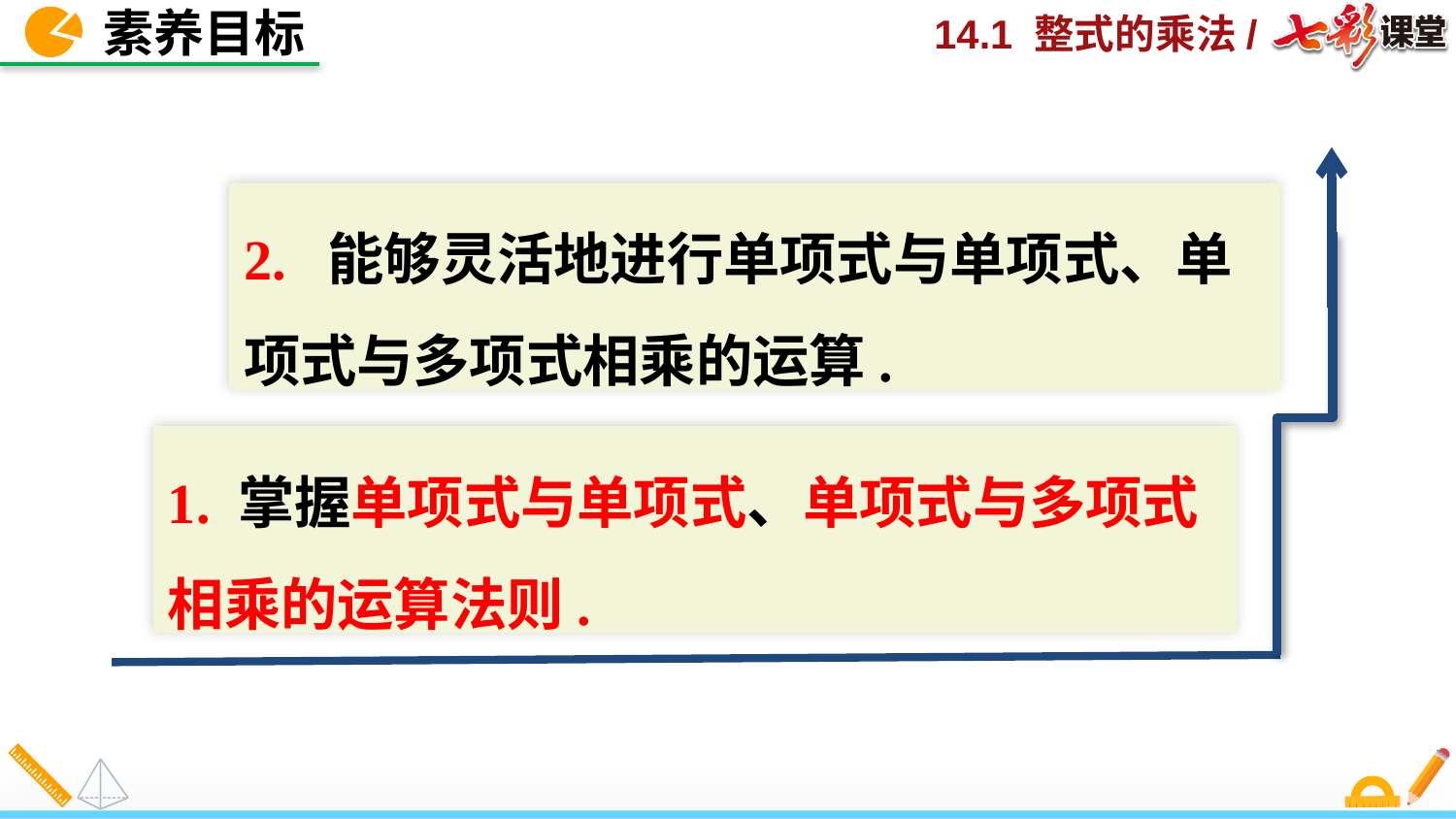

素养目标

2.  能够灵活地进行单项式与单项式、单项式与多项式相乘的运算.
1. 掌握单项式与单项式、单项式与多项式相乘的运算法则.